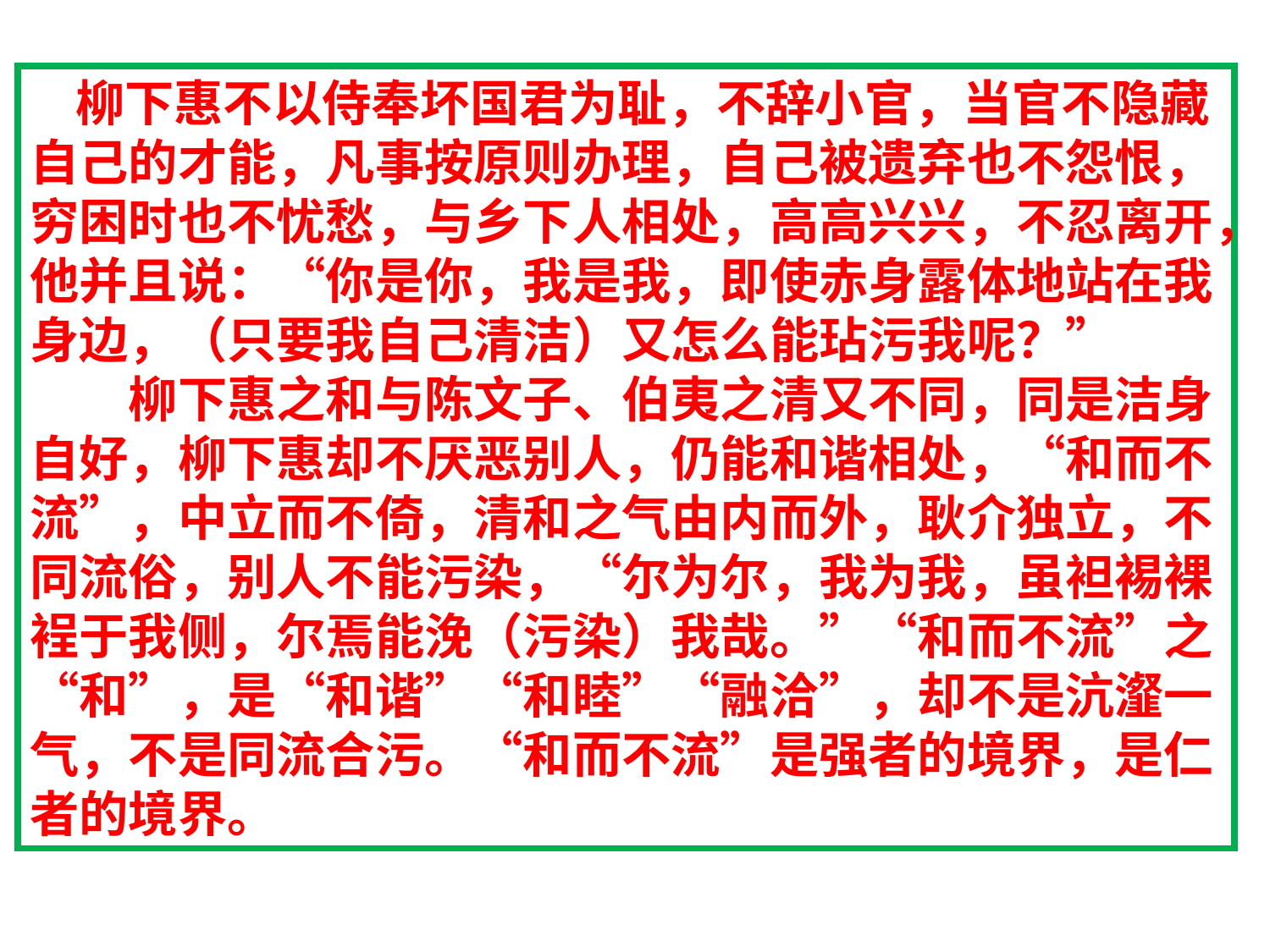

柳下惠不以侍奉坏国君为耻，不辞小官，当官不隐藏自己的才能，凡事按原则办理，自己被遗弃也不怨恨，穷困时也不忧愁，与乡下人相处，高高兴兴，不忍离开，他并且说：“你是你，我是我，即使赤身露体地站在我身边，（只要我自己清洁）又怎么能玷污我呢？”
　　柳下惠之和与陈文子、伯夷之清又不同，同是洁身自好，柳下惠却不厌恶别人，仍能和谐相处，“和而不流”，中立而不倚，清和之气由内而外，耿介独立，不同流俗，别人不能污染，“尔为尔，我为我，虽袒裼裸裎于我侧，尔焉能浼（污染）我哉。”“和而不流”之“和”，是“和谐”“和睦”“融洽”，却不是沆瀣一气，不是同流合污。“和而不流”是强者的境界，是仁者的境界。